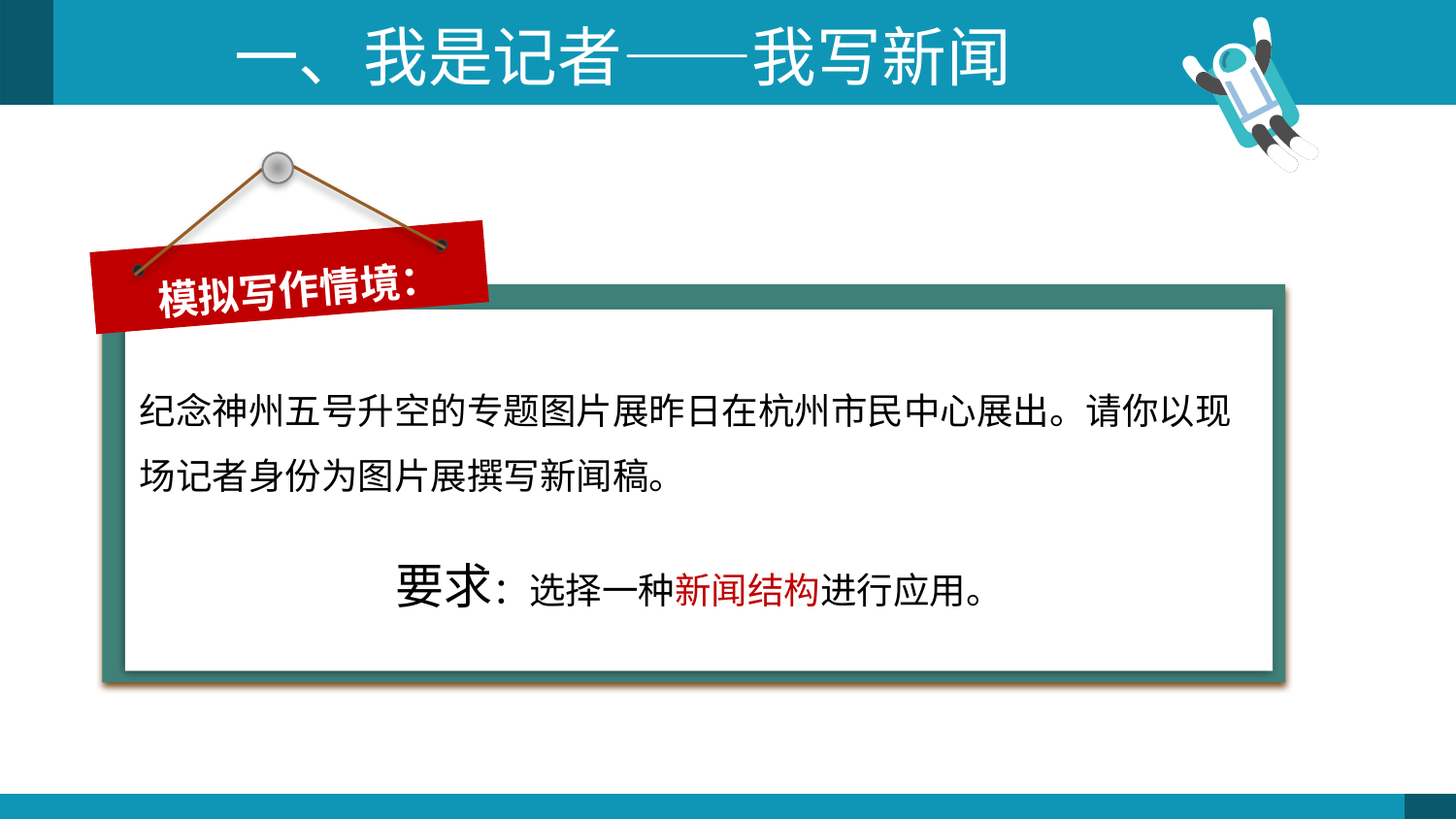

一、我是记者——我写新闻

模拟写作情境：

纪念神州五号升空的专题图片展昨日在杭州市民中心展出。请你以现场记者身份为图片展撰写新闻稿。

要求：选择一种新闻结构进行应用。